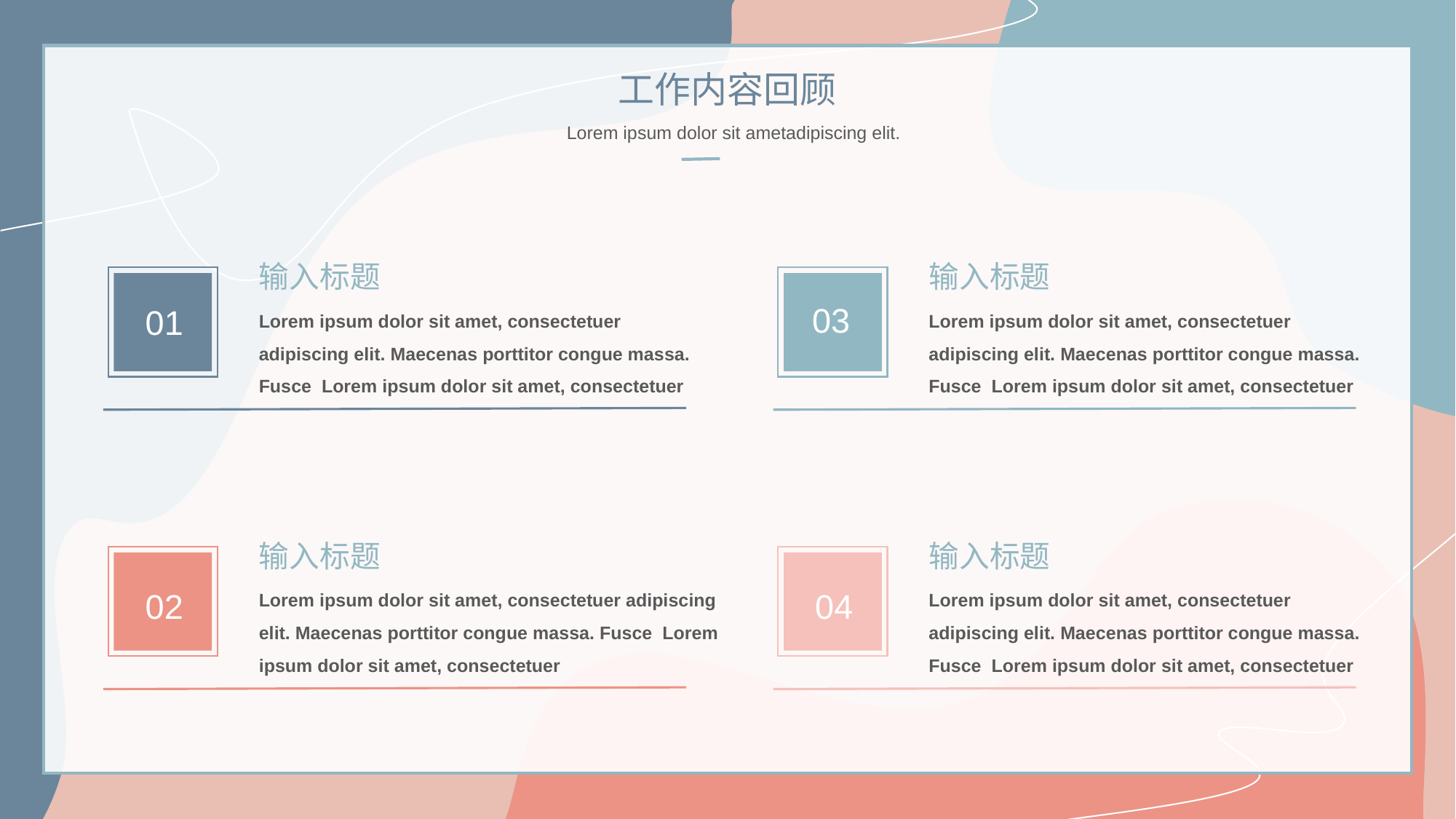

工作内容回顾
Lorem ipsum dolor sit ametadipiscing elit.
输入标题
输入标题

Lorem ipsum dolor sit amet, consectetuer adipiscing elit. Maecenas porttitor congue massa. Fusce  Lorem ipsum dolor sit amet, consectetuer
Lorem ipsum dolor sit amet, consectetuer adipiscing elit. Maecenas porttitor congue massa. Fusce  Lorem ipsum dolor sit amet, consectetuer
03
01
输入标题
输入标题

Lorem ipsum dolor sit amet, consectetuer adipiscing elit. Maecenas porttitor congue massa. Fusce  Lorem ipsum dolor sit amet, consectetuer
Lorem ipsum dolor sit amet, consectetuer adipiscing elit. Maecenas porttitor congue massa. Fusce  Lorem ipsum dolor sit amet, consectetuer
02
04